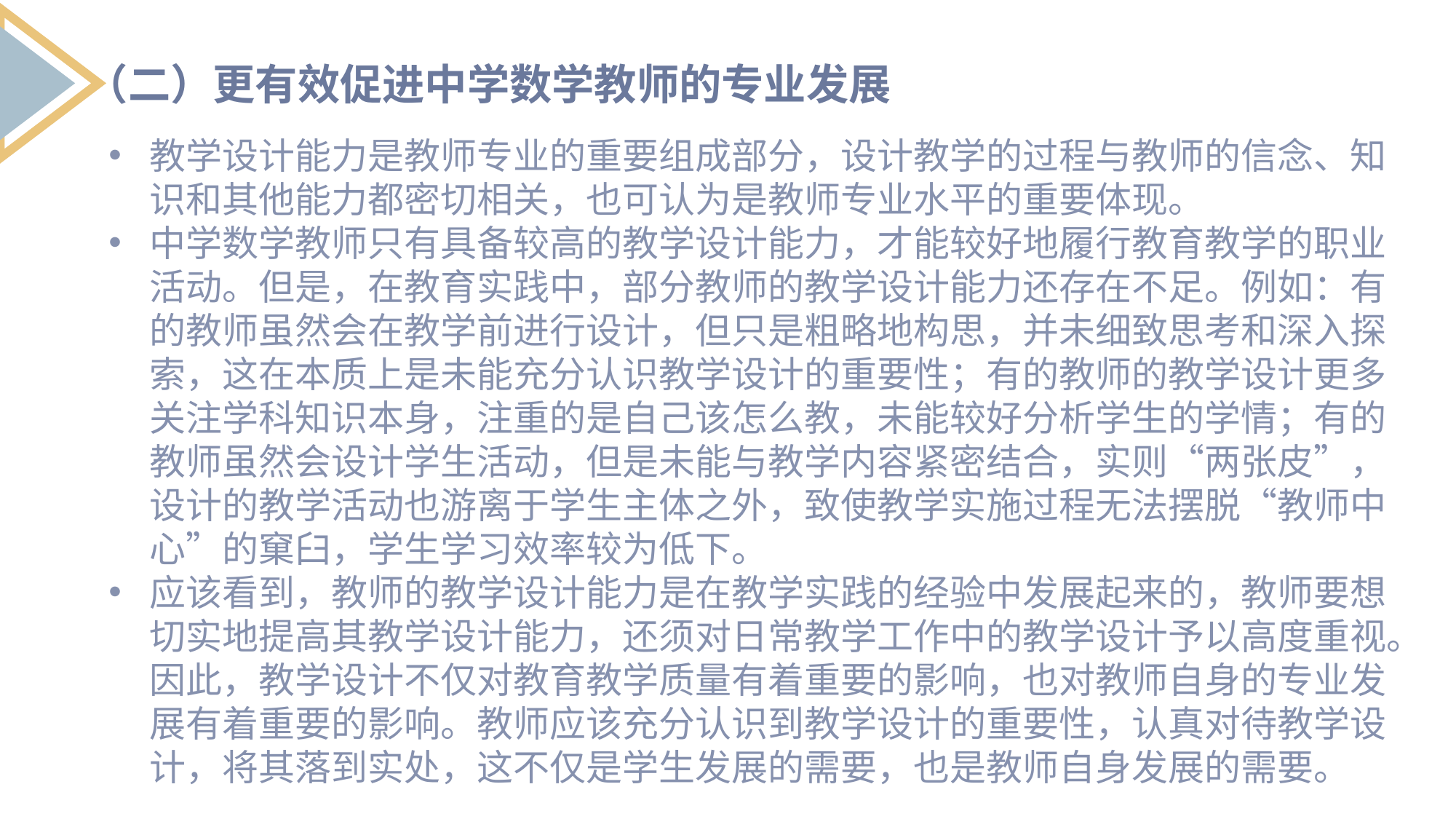

（二）更有效促进中学数学教师的专业发展
教学设计能力是教师专业的重要组成部分，设计教学的过程与教师的信念、知识和其他能力都密切相关，也可认为是教师专业水平的重要体现。
中学数学教师只有具备较高的教学设计能力，才能较好地履行教育教学的职业活动。但是，在教育实践中，部分教师的教学设计能力还存在不足。例如：有的教师虽然会在教学前进行设计，但只是粗略地构思，并未细致思考和深入探索，这在本质上是未能充分认识教学设计的重要性；有的教师的教学设计更多关注学科知识本身，注重的是自己该怎么教，未能较好分析学生的学情；有的教师虽然会设计学生活动，但是未能与教学内容紧密结合，实则“两张皮”，设计的教学活动也游离于学生主体之外，致使教学实施过程无法摆脱“教师中心”的窠臼，学生学习效率较为低下。
应该看到，教师的教学设计能力是在教学实践的经验中发展起来的，教师要想切实地提高其教学设计能力，还须对日常教学工作中的教学设计予以高度重视。因此，教学设计不仅对教育教学质量有着重要的影响，也对教师自身的专业发展有着重要的影响。教师应该充分认识到教学设计的重要性，认真对待教学设计，将其落到实处，这不仅是学生发展的需要，也是教师自身发展的需要。